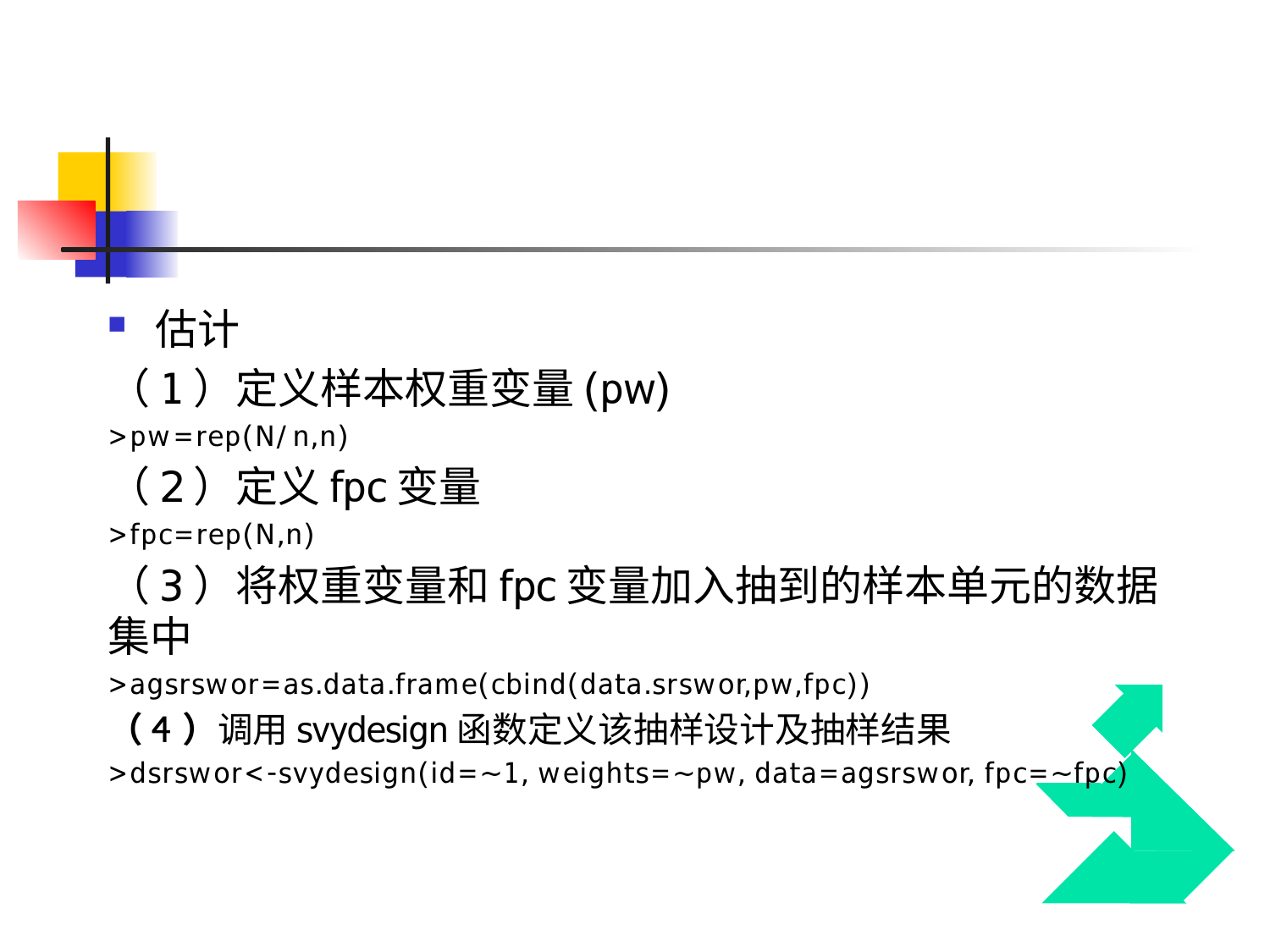

估计
（1）定义样本权重变量(pw)
>pw=rep(N/n,n)
（2）定义fpc变量
>fpc=rep(N,n)
（3）将权重变量和fpc变量加入抽到的样本单元的数据集中
>agsrswor=as.data.frame(cbind(data.srswor,pw,fpc))
（4）调用svydesign函数定义该抽样设计及抽样结果
>dsrswor<-svydesign(id=~1, weights=~pw, data=agsrswor, fpc=~fpc)